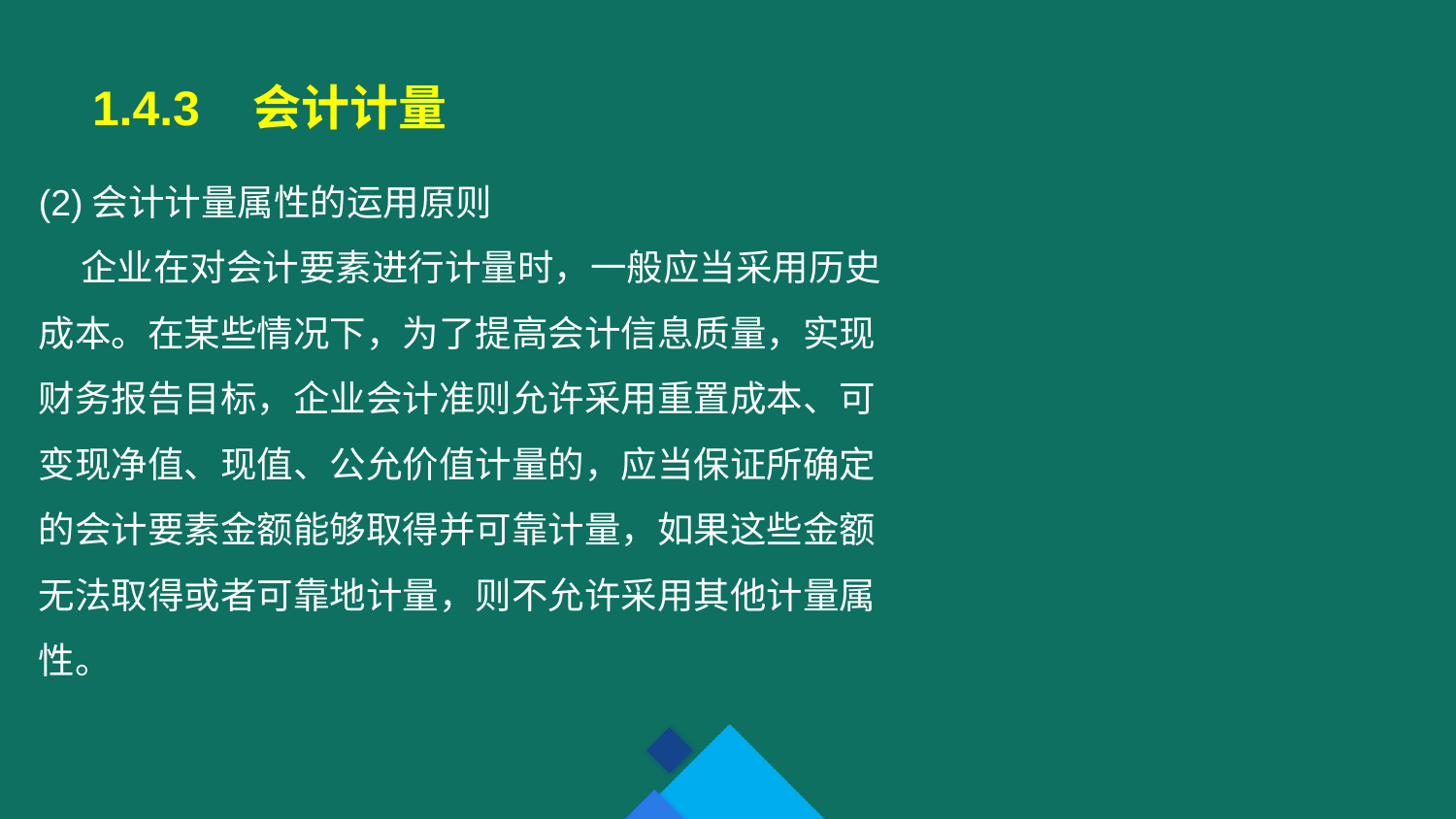

1.4.3   会计计量
(2)会计计量属性的运用原则
    企业在对会计要素进行计量时，一般应当采用历史成本。在某些情况下，为了提高会计信息质量，实现财务报告目标，企业会计准则允许采用重置成本、可变现净值、现值、公允价值计量的，应当保证所确定的会计要素金额能够取得并可靠计量，如果这些金额无法取得或者可靠地计量，则不允许采用其他计量属性。